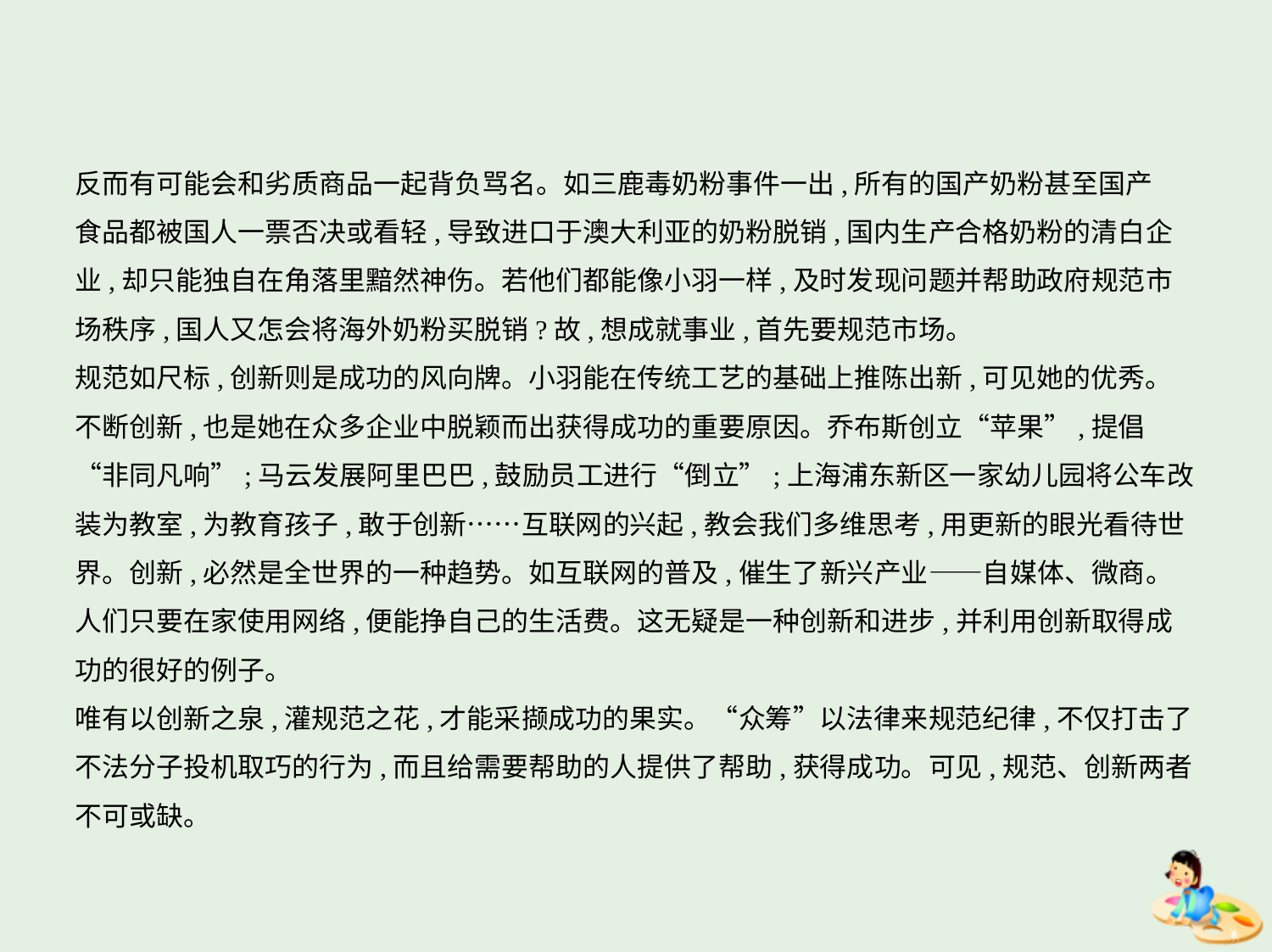

反而有可能会和劣质商品一起背负骂名。如三鹿毒奶粉事件一出,所有的国产奶粉甚至国产
食品都被国人一票否决或看轻,导致进口于澳大利亚的奶粉脱销,国内生产合格奶粉的清白企
业,却只能独自在角落里黯然神伤。若他们都能像小羽一样,及时发现问题并帮助政府规范市
场秩序,国人又怎会将海外奶粉买脱销?故,想成就事业,首先要规范市场。
规范如尺标,创新则是成功的风向牌。小羽能在传统工艺的基础上推陈出新,可见她的优秀。
不断创新,也是她在众多企业中脱颖而出获得成功的重要原因。乔布斯创立“苹果”,提倡
“非同凡响”;马云发展阿里巴巴,鼓励员工进行“倒立”;上海浦东新区一家幼儿园将公车改
装为教室,为教育孩子,敢于创新……互联网的兴起,教会我们多维思考,用更新的眼光看待世
界。创新,必然是全世界的一种趋势。如互联网的普及,催生了新兴产业——自媒体、微商。
人们只要在家使用网络,便能挣自己的生活费。这无疑是一种创新和进步,并利用创新取得成
功的很好的例子。
唯有以创新之泉,灌规范之花,才能采撷成功的果实。“众筹”以法律来规范纪律,不仅打击了
不法分子投机取巧的行为,而且给需要帮助的人提供了帮助,获得成功。可见,规范、创新两者
不可或缺。